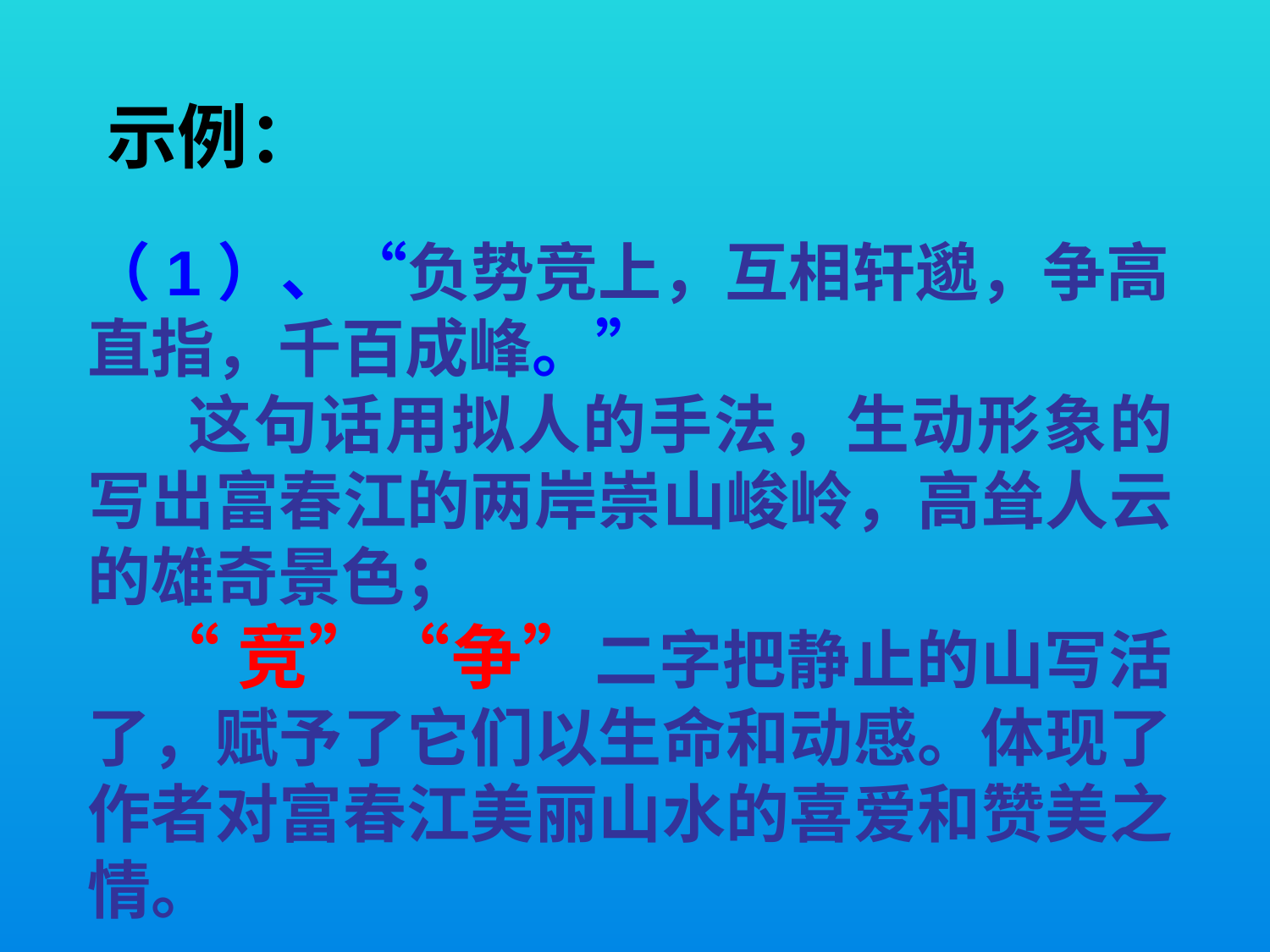

示例：
（1）、“负势竞上，互相轩邈，争高直指，千百成峰。”
     这句话用拟人的手法，生动形象的写出富春江的两岸崇山峻岭，高耸人云的雄奇景色；
    “竞”“争”二字把静止的山写活了，赋予了它们以生命和动感。体现了作者对富春江美丽山水的喜爱和赞美之情。